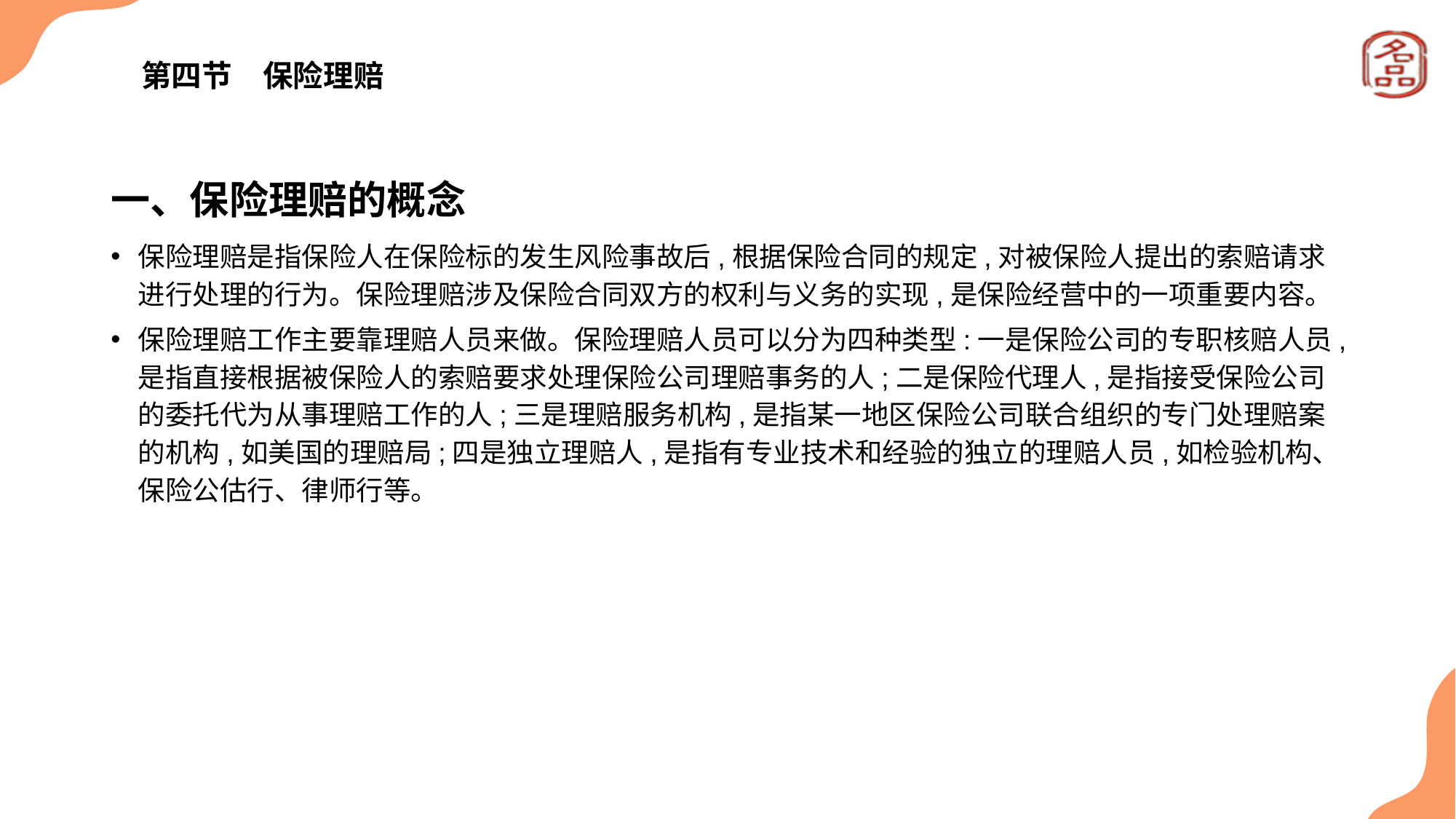

# 第四节　保险理赔
一、保险理赔的概念
保险理赔是指保险人在保险标的发生风险事故后,根据保险合同的规定,对被保险人提出的索赔请求进行处理的行为。保险理赔涉及保险合同双方的权利与义务的实现,是保险经营中的一项重要内容。
保险理赔工作主要靠理赔人员来做。保险理赔人员可以分为四种类型:一是保险公司的专职核赔人员,是指直接根据被保险人的索赔要求处理保险公司理赔事务的人;二是保险代理人,是指接受保险公司的委托代为从事理赔工作的人;三是理赔服务机构,是指某一地区保险公司联合组织的专门处理赔案的机构,如美国的理赔局;四是独立理赔人,是指有专业技术和经验的独立的理赔人员,如检验机构、保险公估行、律师行等。